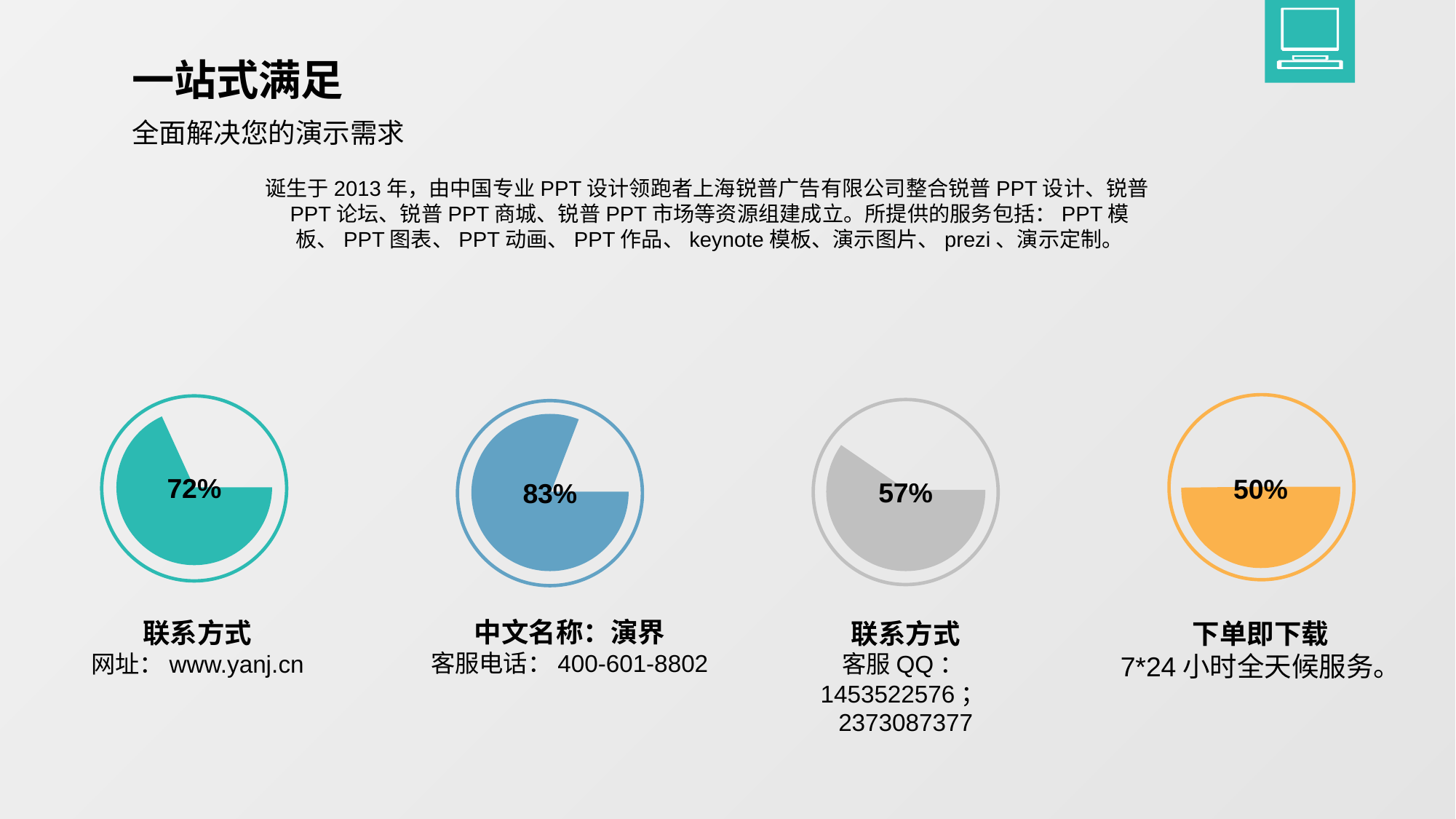

一站式满足
全面解决您的演示需求

诞生于2013年，由中国专业PPT设计领跑者上海锐普广告有限公司整合锐普PPT设计、锐普PPT论坛、锐普PPT商城、锐普PPT市场等资源组建成立。所提供的服务包括：PPT模板、PPT图表、PPT动画、PPT作品、keynote模板、演示图片、prezi、演示定制。

50%

72%

57%

83%
中文名称：演界
客服电话：400-601-8802
联系方式
网址：www.yanj.cn
联系方式
客服QQ：1453522576；2373087377
下单即下载
7*24小时全天候服务。